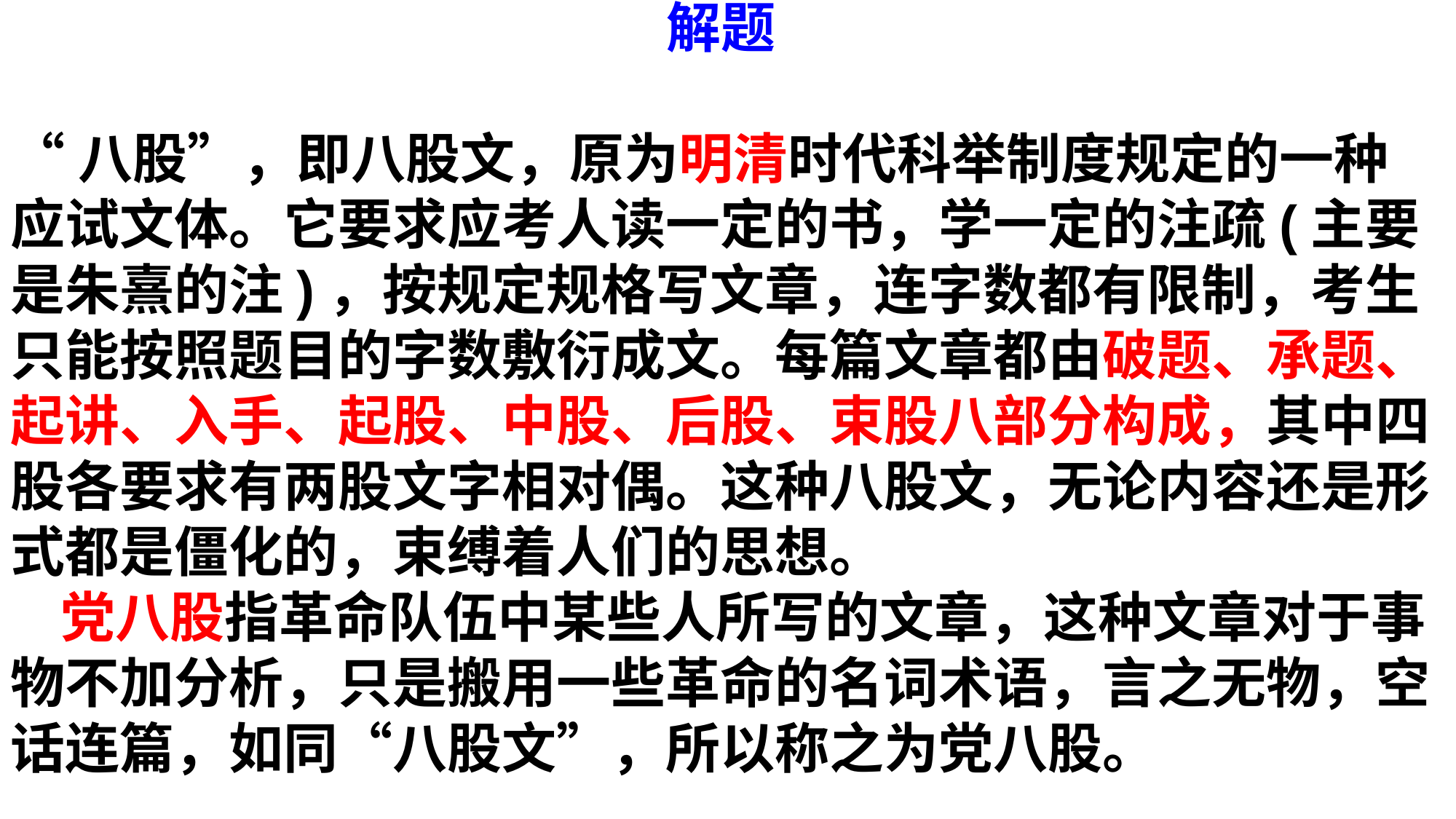

解题

“八股”，即八股文，原为明清时代科举制度规定的一种应试文体。它要求应考人读一定的书，学一定的注疏(主要是朱熹的注)，按规定规格写文章，连字数都有限制，考生只能按照题目的字数敷衍成文。每篇文章都由破题、承题、起讲、入手、起股、中股、后股、束股八部分构成，其中四股各要求有两股文字相对偶。这种八股文，无论内容还是形式都是僵化的，束缚着人们的思想。
   党八股指革命队伍中某些人所写的文章，这种文章对于事物不加分析，只是搬用一些革命的名词术语，言之无物，空话连篇，如同“八股文”，所以称之为党八股。